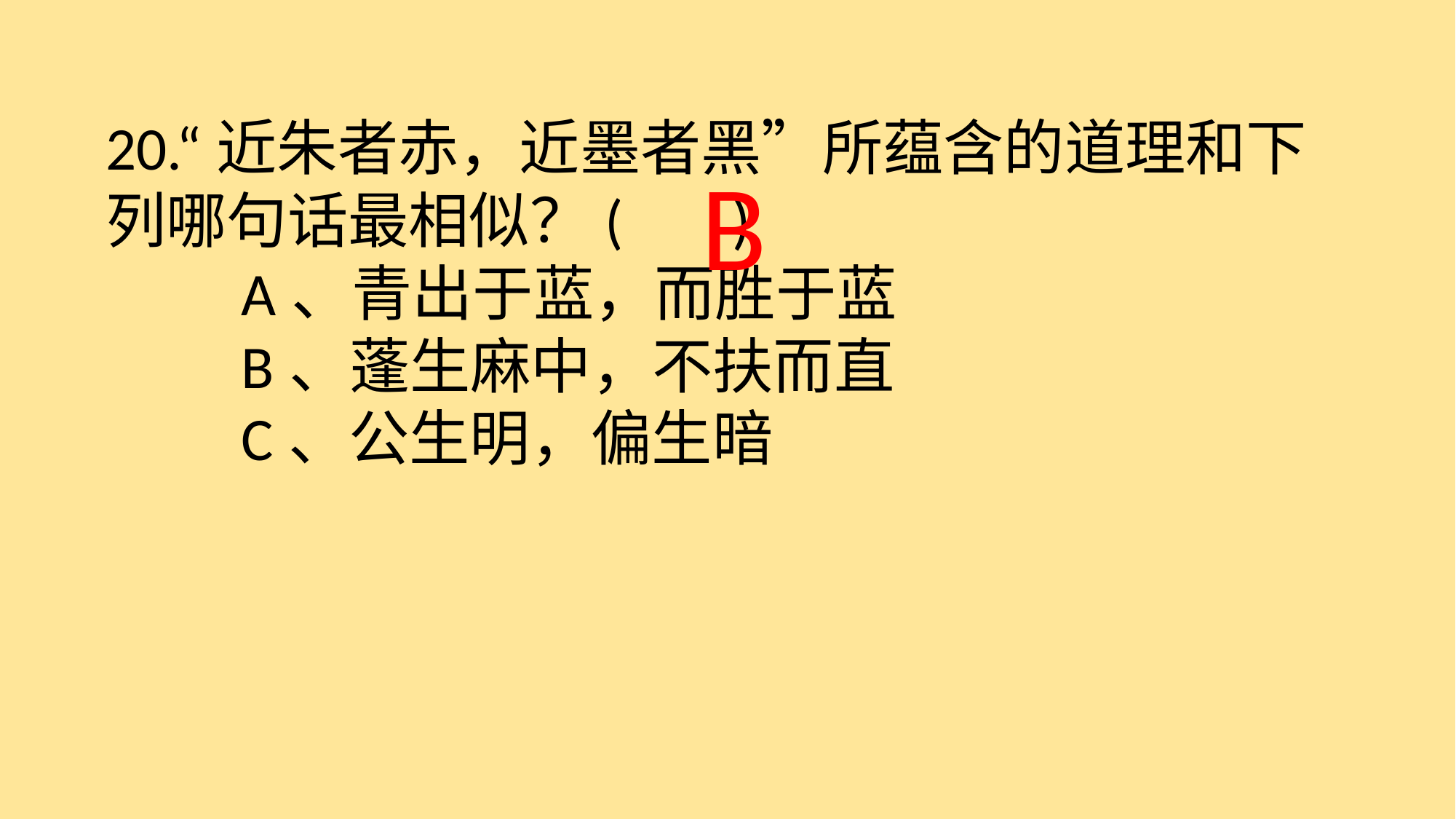

20.“近朱者赤，近墨者黑”所蕴含的道理和下列哪句话最相似？(        )
　　A、青出于蓝，而胜于蓝
　　B、蓬生麻中，不扶而直
　　C、公生明，偏生暗
  B